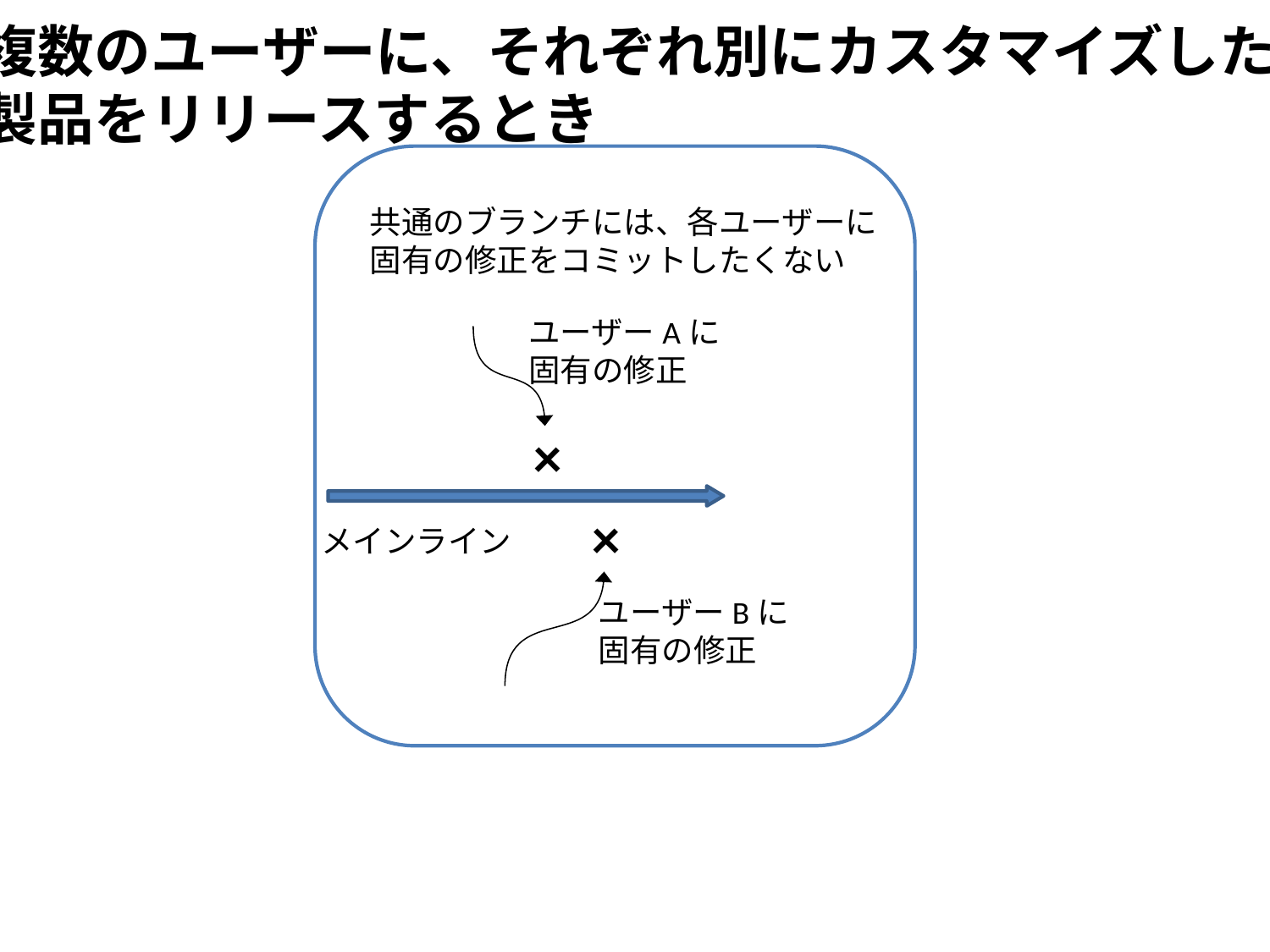

複数のユーザーに、それぞれ別にカスタマイズした
製品をリリースするとき

共通のブランチには、各ユーザーに
固有の修正をコミットしたくない
ユーザーAに
固有の修正
×

×
ユーザーBに
固有の修正
メインライン